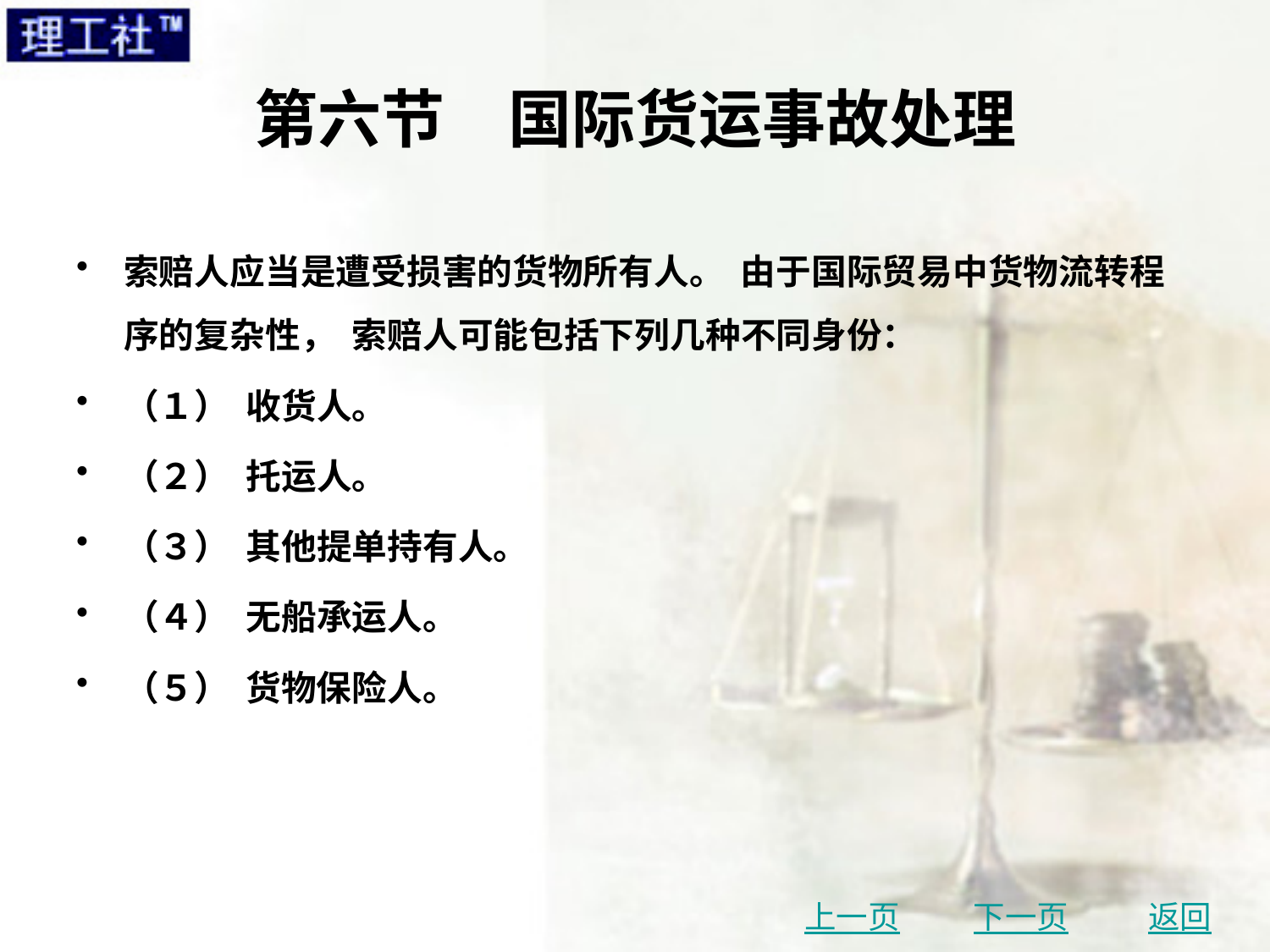

# 第六节　国际货运事故处理
索赔人应当是遭受损害的货物所有人。  由于国际贸易中货物流转程序的复杂性，  索赔人可能包括下列几种不同身份：
（１）  收货人。
（２）  托运人。
（３）  其他提单持有人。
（４）  无船承运人。
（５）  货物保险人。

上一页
下一页
返回